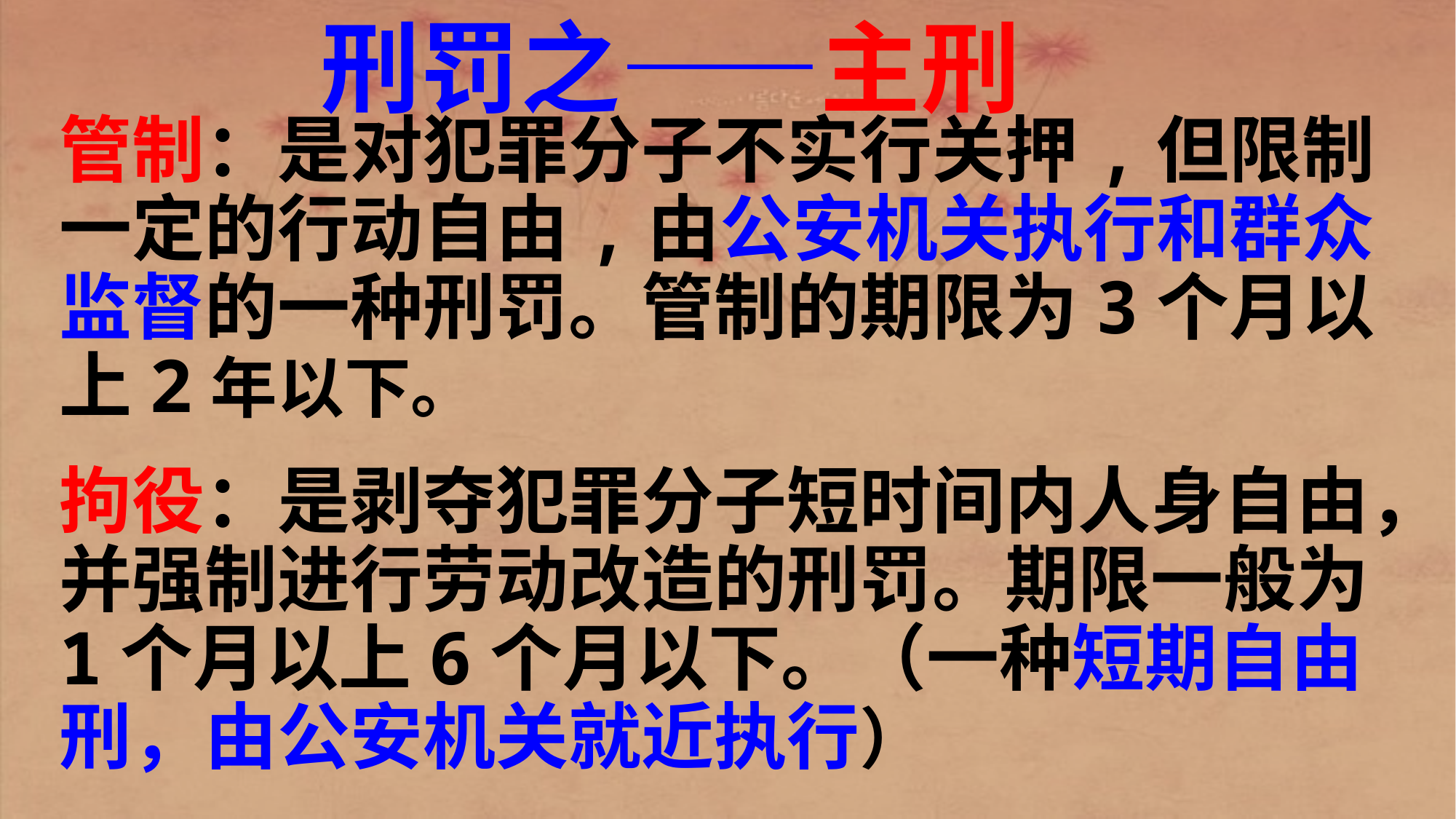

刑罚之——主刑
管制：是对犯罪分子不实行关押,但限制一定的行动自由,由公安机关执行和群众监督的一种刑罚。管制的期限为3个月以上2年以下。
拘役：是剥夺犯罪分子短时间内人身自由，并强制进行劳动改造的刑罚。期限一般为1个月以上6个月以下。（一种短期自由刑，由公安机关就近执行）